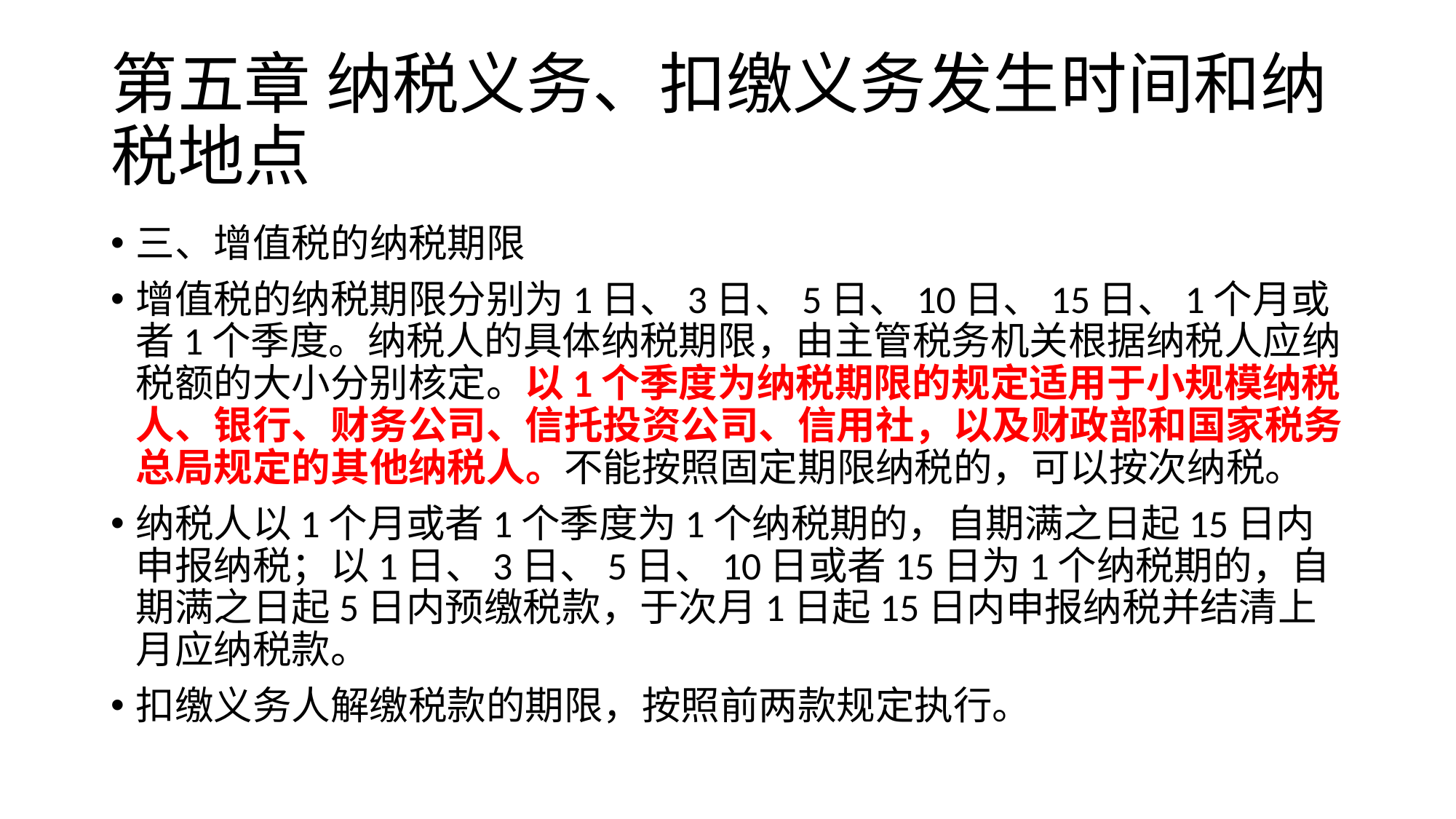

# 第五章 纳税义务、扣缴义务发生时间和纳税地点
三、增值税的纳税期限
增值税的纳税期限分别为1日、3日、5日、10日、15日、1个月或者1个季度。纳税人的具体纳税期限，由主管税务机关根据纳税人应纳税额的大小分别核定。以1个季度为纳税期限的规定适用于小规模纳税人、银行、财务公司、信托投资公司、信用社，以及财政部和国家税务总局规定的其他纳税人。不能按照固定期限纳税的，可以按次纳税。
纳税人以1个月或者1个季度为1个纳税期的，自期满之日起15日内申报纳税；以1日、3日、5日、10日或者15日为1个纳税期的，自期满之日起5日内预缴税款，于次月1日起15日内申报纳税并结清上月应纳税款。
扣缴义务人解缴税款的期限，按照前两款规定执行。